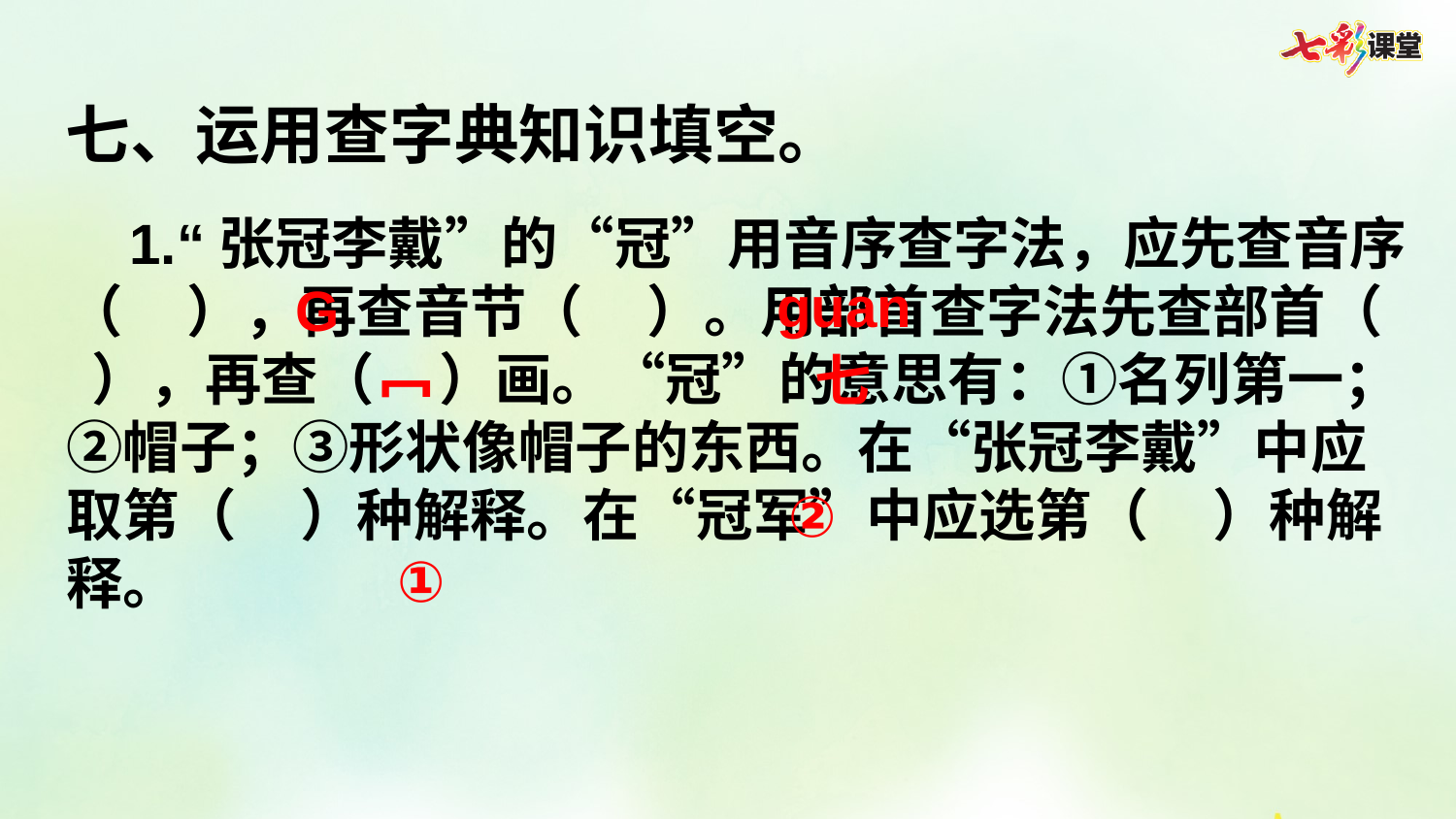

七、运用查字典知识填空。
    1.“张冠李戴”的“冠”用音序查字法，应先查音序（     ），再查音节（     ）。用部首查字法先查部首（     ），再查（     ）画。“冠”的意思有：①名列第一；②帽子；③形状像帽子的东西。在“张冠李戴”中应取第（     ）种解释。在“冠军”中应选第（     ）种解释。
guan
G
七
冖
②
①